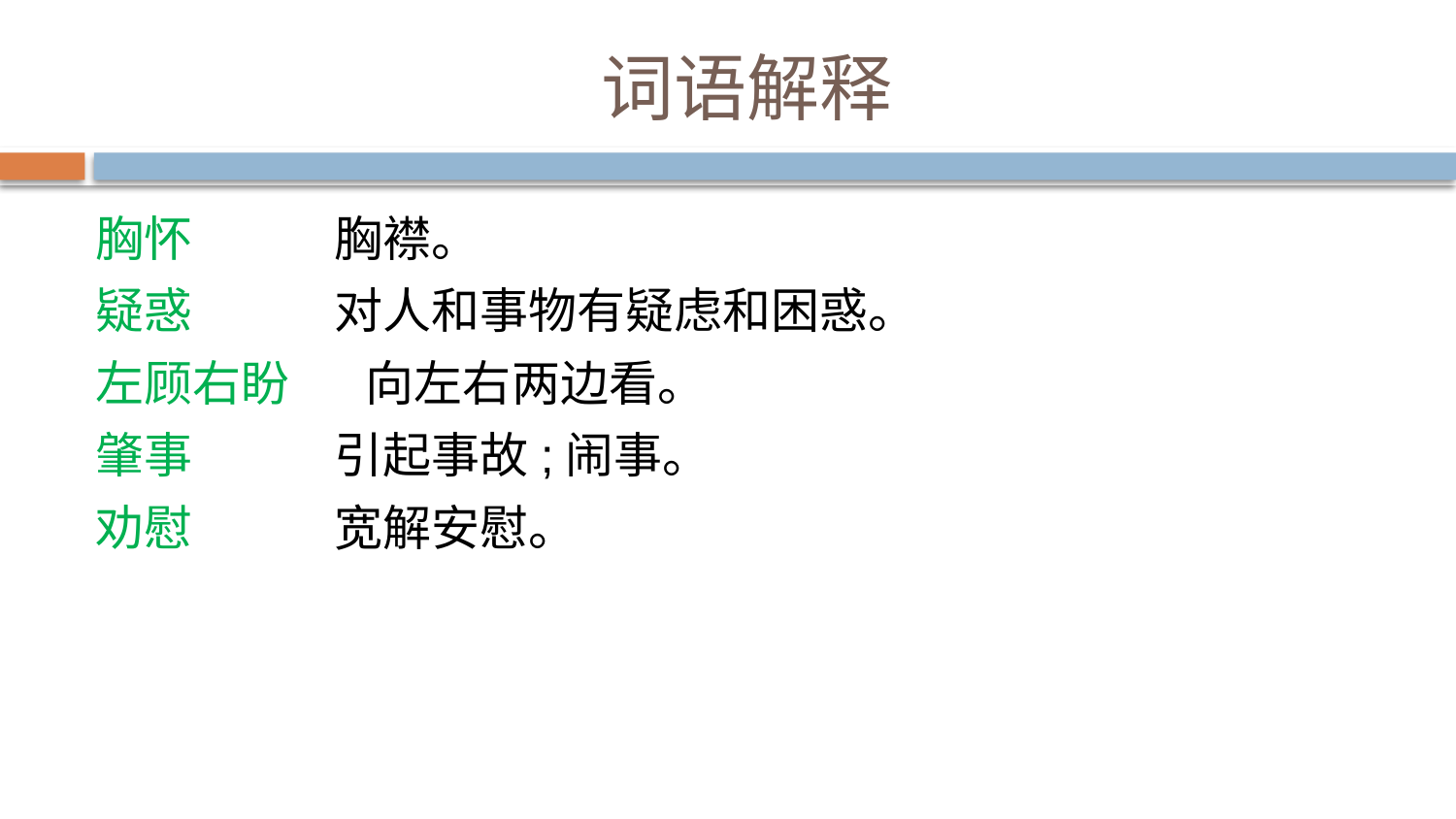

# 词语解释
胸怀             胸襟。
疑惑             对人和事物有疑虑和困惑。
左顾右盼       向左右两边看。
肇事             引起事故;闹事。
劝慰             宽解安慰。